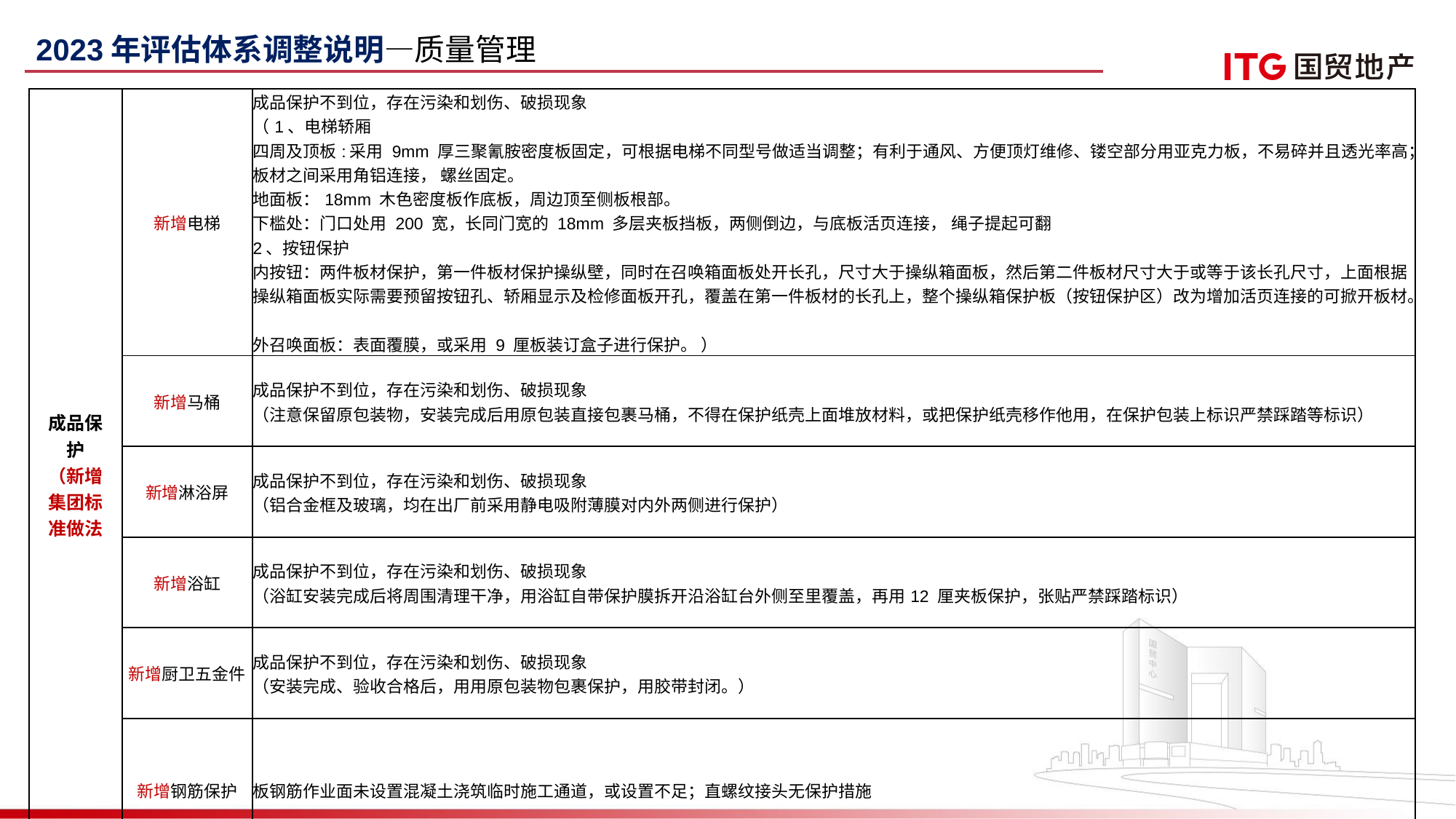

2023年评估体系调整说明—质量管理

| 成品保护 （新增集团标准做法 | 新增电梯 | 成品保护不到位，存在污染和划伤、破损现象 （1、电梯轿厢 四周及顶板:采用 9mm 厚三聚氰胺密度板固定，可根据电梯不同型号做适当调整；有利于通风、方便顶灯维修、镂空部分用亚克力板，不易碎并且透光率高；板材之间采用角铝连接， 螺丝固定。 地面板：18mm 木色密度板作底板，周边顶至侧板根部。 下槛处：门口处用 200 宽，长同门宽的 18mm 多层夹板挡板，两侧倒边，与底板活页连接， 绳子提起可翻 2、按钮保护 内按钮：两件板材保护，第一件板材保护操纵壁，同时在召唤箱面板处开长孔，尺寸大于操纵箱面板，然后第二件板材尺寸大于或等于该长孔尺寸，上面根据操纵箱面板实际需要预留按钮孔、轿厢显示及检修面板开孔，覆盖在第一件板材的长孔上，整个操纵箱保护板（按钮保护区）改为增加活页连接的可掀开板材。 外召唤面板：表面覆膜，或采用 9 厘板装订盒子进行保护。 ） |
| --- | --- | --- |
|  | 新增马桶 | 成品保护不到位，存在污染和划伤、破损现象 （注意保留原包装物，安装完成后用原包装直接包裹马桶，不得在保护纸壳上面堆放材料，或把保护纸壳移作他用，在保护包装上标识严禁踩踏等标识） |
|  | 新增淋浴屏 | 成品保护不到位，存在污染和划伤、破损现象 （铝合金框及玻璃，均在出厂前采用静电吸附薄膜对内外两侧进行保护） |
|  | 新增浴缸 | 成品保护不到位，存在污染和划伤、破损现象 （浴缸安装完成后将周围清理干净，用浴缸自带保护膜拆开沿浴缸台外侧至里覆盖，再用12 厘夹板保护，张贴严禁踩踏标识） |
|  | 新增厨卫五金件 | 成品保护不到位，存在污染和划伤、破损现象 （安装完成、验收合格后，用用原包装物包裹保护，用胶带封闭。） |
|  | 新增钢筋保护 | 板钢筋作业面未设置混凝土浇筑临时施工通道，或设置不足；直螺纹接头无保护措施 |